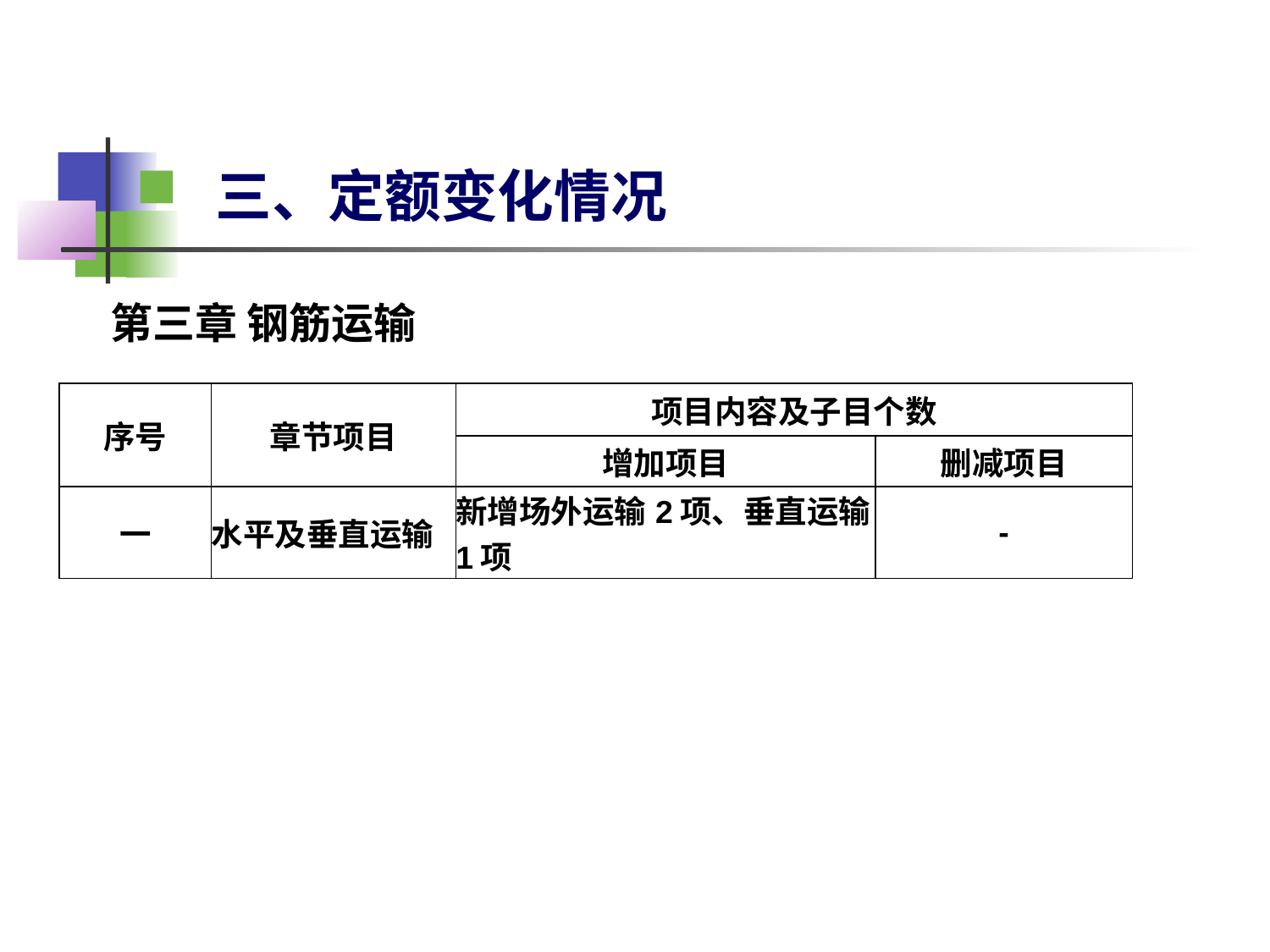

# 三、定额变化情况
第三章 钢筋运输

| 序号 | 章节项目 | 项目内容及子目个数 |  |
| --- | --- | --- | --- |
|  |  | 增加项目 | 删减项目 |
| 一 | 水平及垂直运输 | 新增场外运输2项、垂直运输1项 | - |